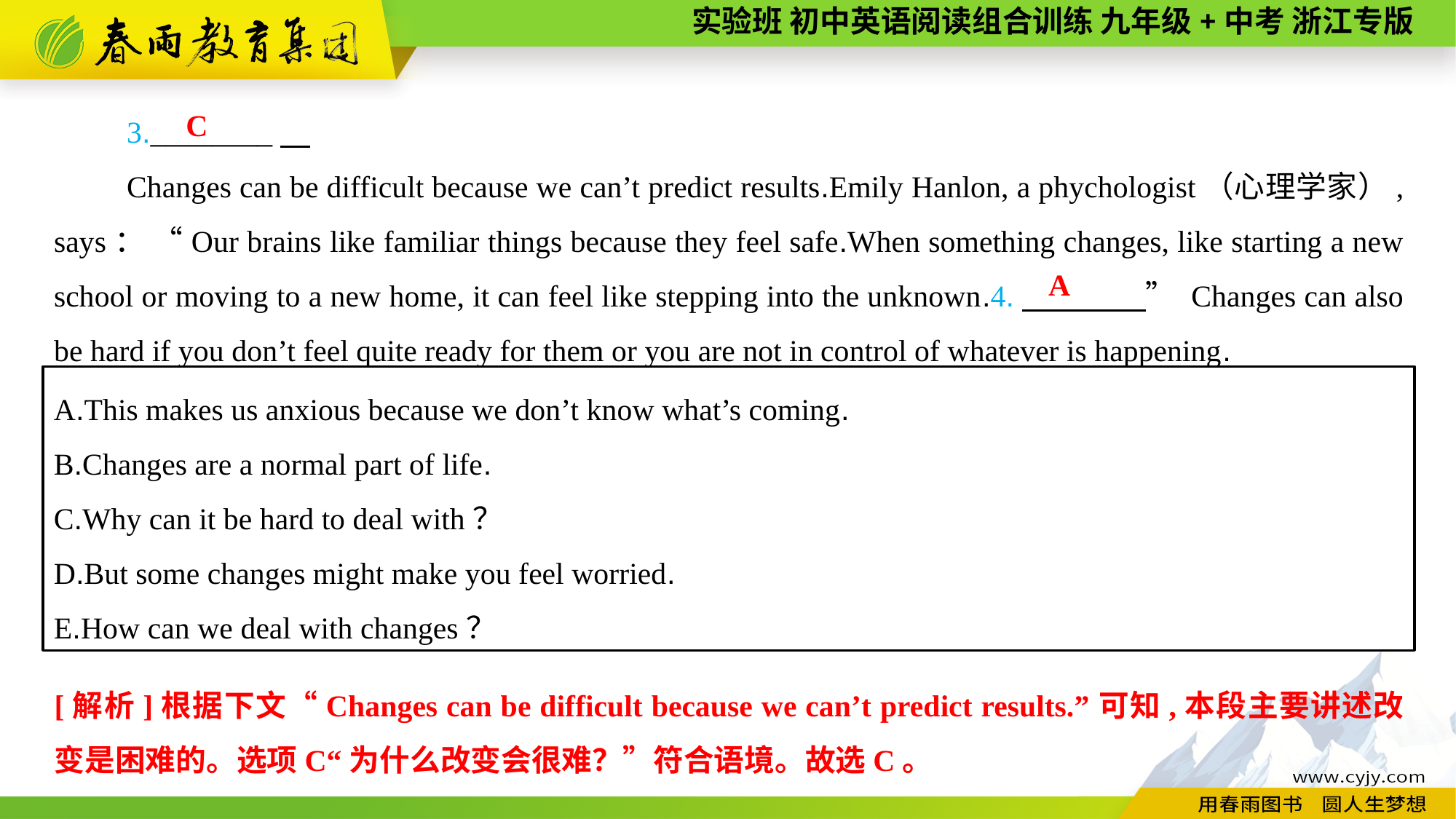

3.________
Changes can be difficult because we can’t predict results.Emily Hanlon, a phychologist（心理学家）, says： “Our brains like familiar things because they feel safe.When something changes, like starting a new school or moving to a new home, it can feel like stepping into the unknown.4.　　　　” Changes can also be hard if you don’t feel quite ready for them or you are not in control of whatever is happening.
C
A
A.This makes us anxious because we don’t know what’s coming.
B.Changes are a normal part of life.
C.Why can it be hard to deal with？
D.But some changes might make you feel worried.
E.How can we deal with changes？
[解析]根据下文“Changes can be difficult because we can’t predict results.”可知,本段主要讲述改变是困难的。选项C“为什么改变会很难？”符合语境。故选C。